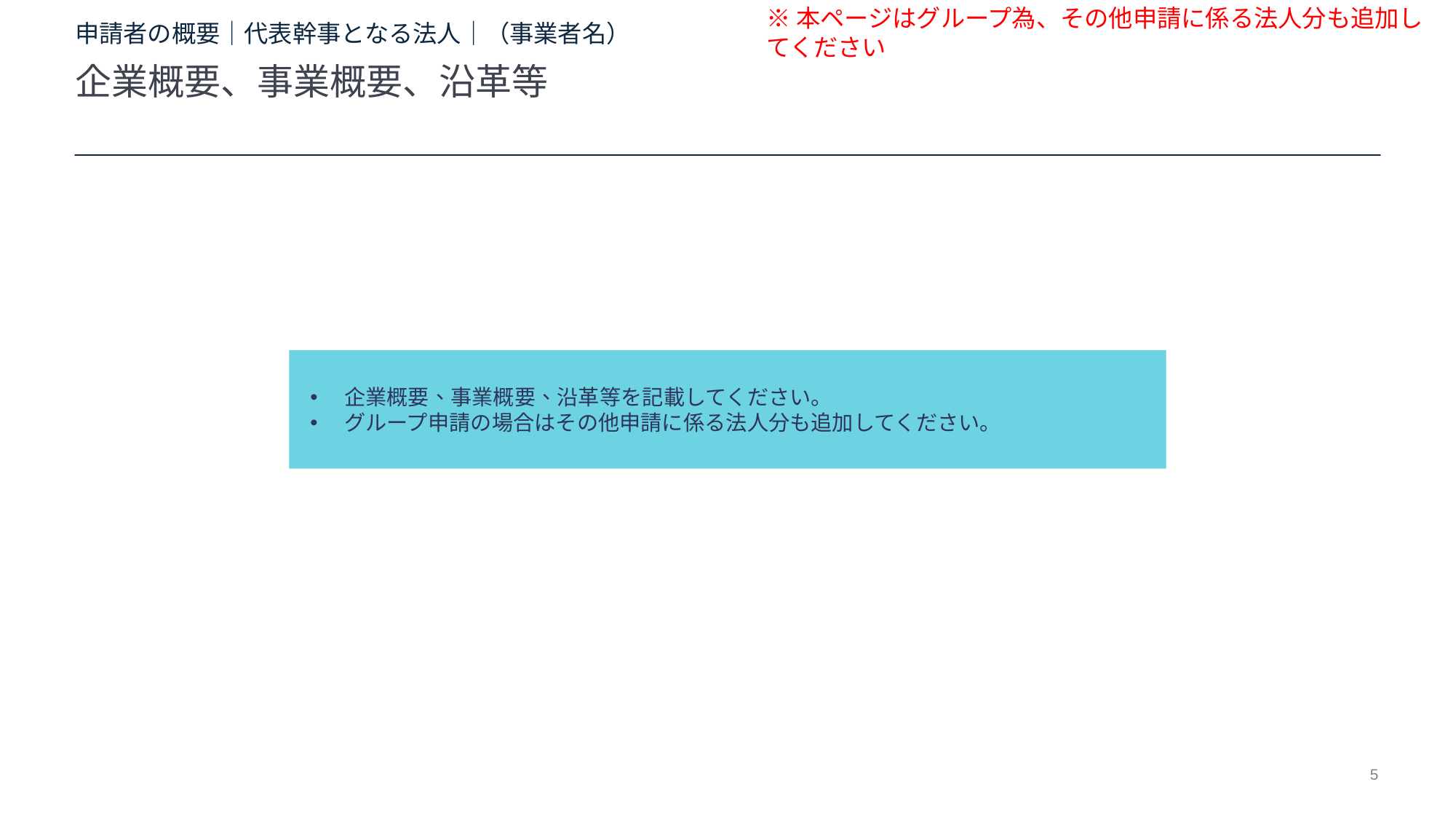

※本ページはグループ為、その他申請に係る法人分も追加してください
# 申請者の概要｜代表幹事となる法人｜（事業者名）
企業概要、事業概要、沿革等
企業概要、事業概要、沿革等を記載してください。
グループ申請の場合はその他申請に係る法人分も追加してください。